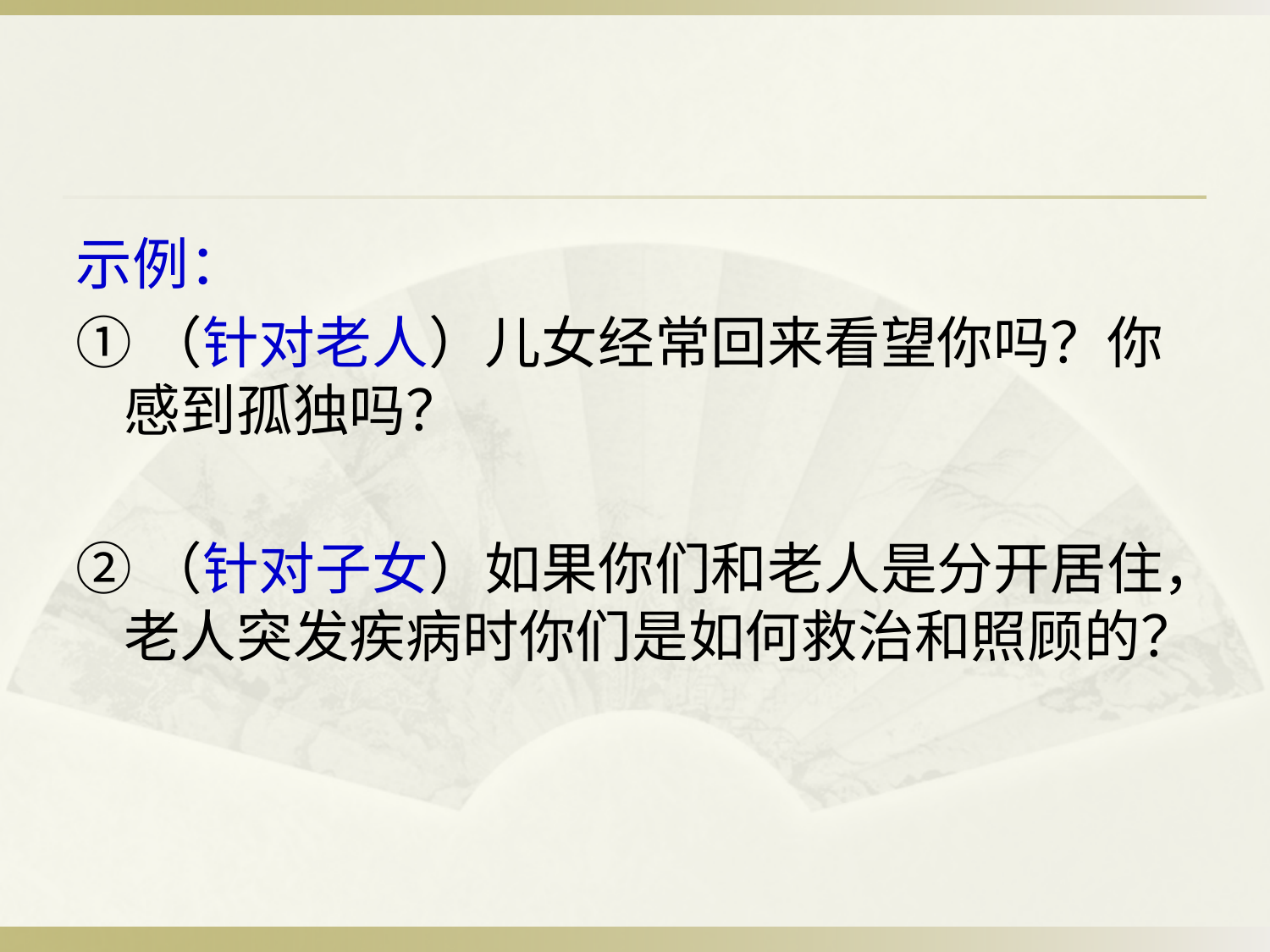

#
示例：
①（针对老人）儿女经常回来看望你吗？你感到孤独吗？

②（针对子女）如果你们和老人是分开居住，老人突发疾病时你们是如何救治和照顾的？